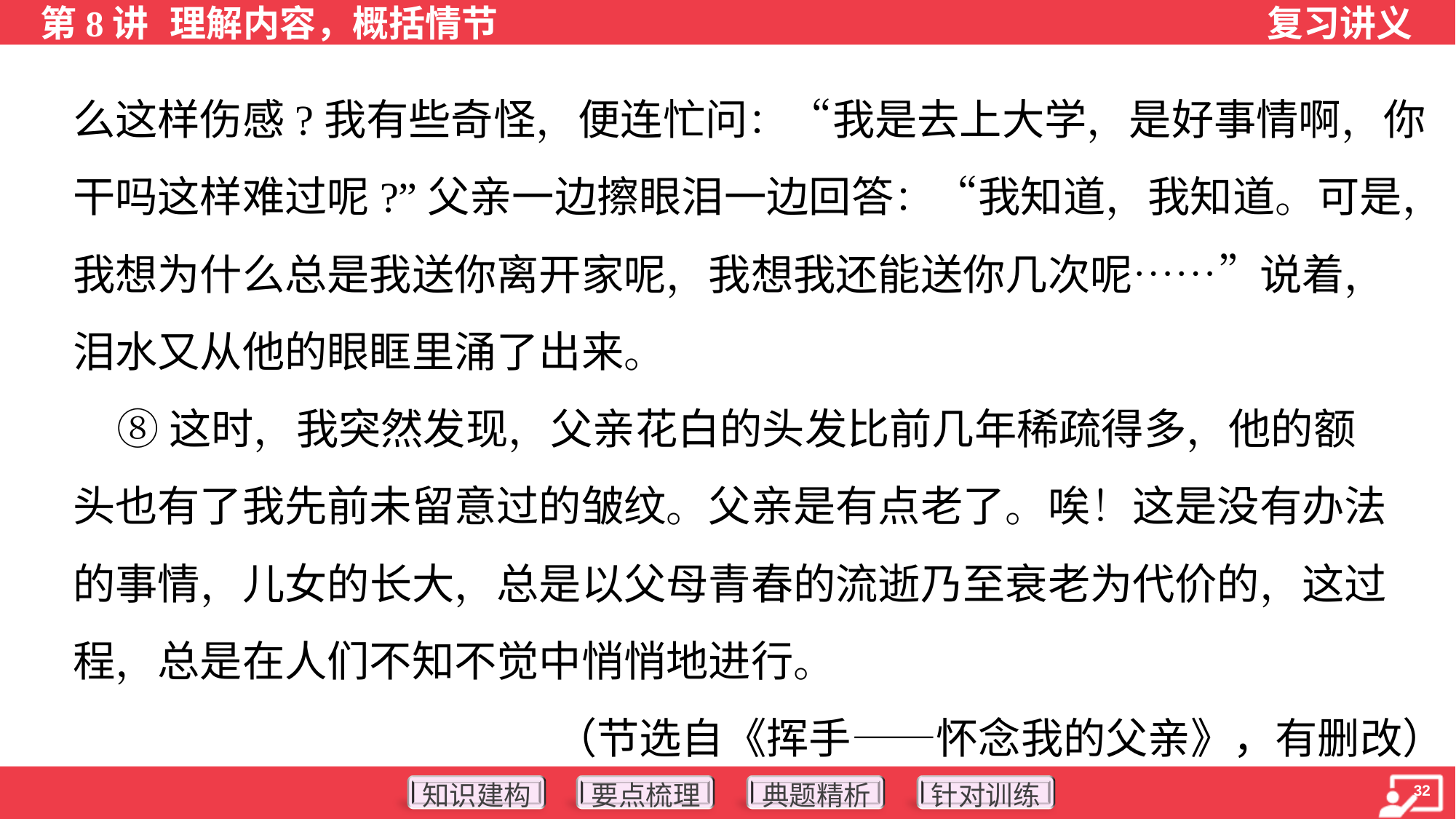

么这样伤感?我有些奇怪，便连忙问：“我是去上大学，是好事情啊，你
干吗这样难过呢?”父亲一边擦眼泪一边回答：“我知道，我知道。可是，
我想为什么总是我送你离开家呢，我想我还能送你几次呢……”说着，
泪水又从他的眼眶里涌了出来。
    ⑧这时，我突然发现，父亲花白的头发比前几年稀疏得多，他的额
头也有了我先前未留意过的皱纹。父亲是有点老了。唉！这是没有办法
的事情，儿女的长大，总是以父母青春的流逝乃至衰老为代价的，这过
程，总是在人们不知不觉中悄悄地进行。
（节选自《挥手——怀念我的父亲》，有删改）